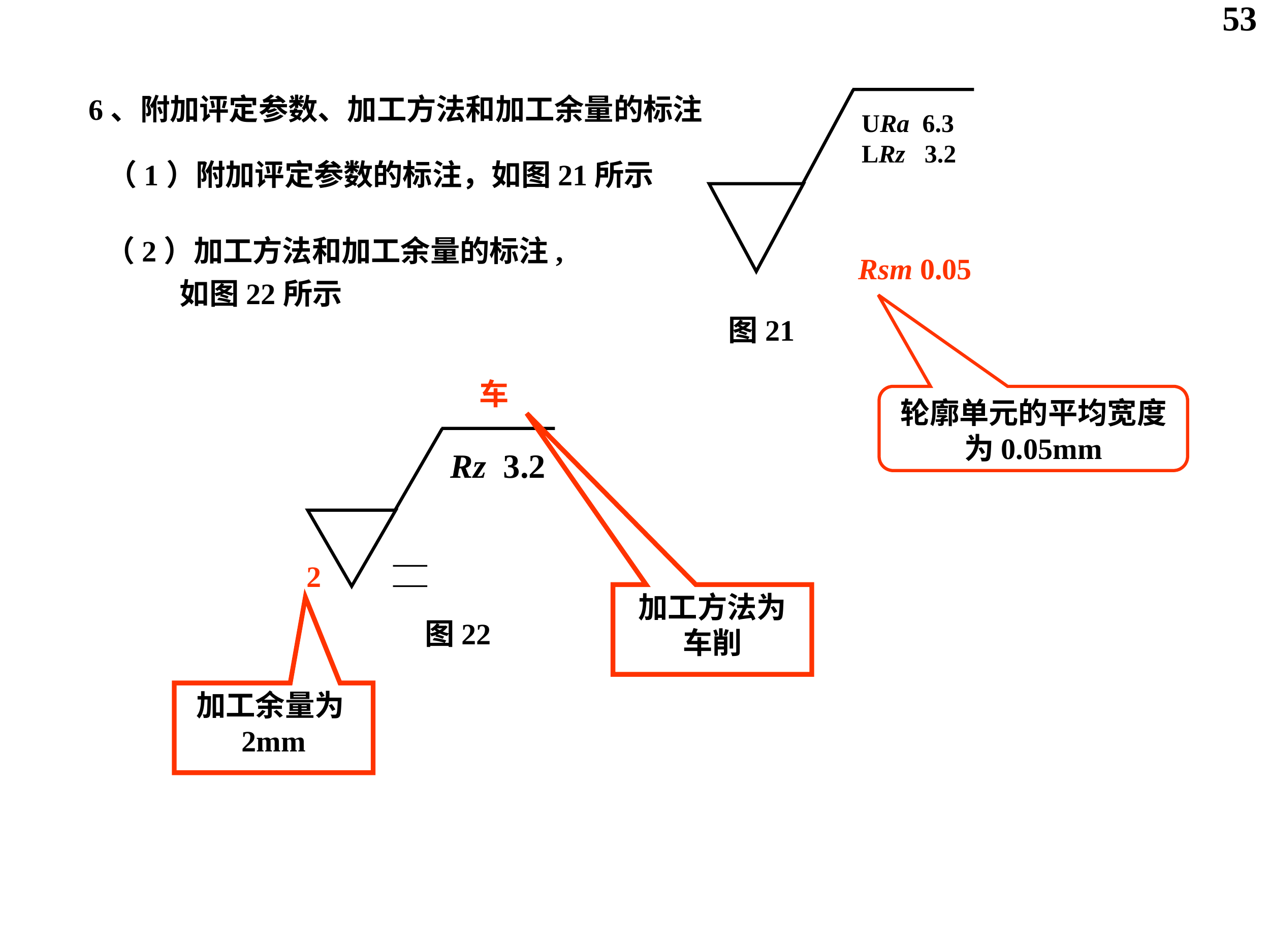

53
6、附加评定参数、加工方法和加工余量的标注

URa  6.3
LRz   3.2
Rsm 0.05
图21
（1）附加评定参数的标注，如图21所示
（2）加工方法和加工余量的标注,
          如图22所示
车

Rz  3.2
—
—
2
图22
轮廓单元的平均宽度为0.05mm
加工方法为
车削
加工余量为2mm